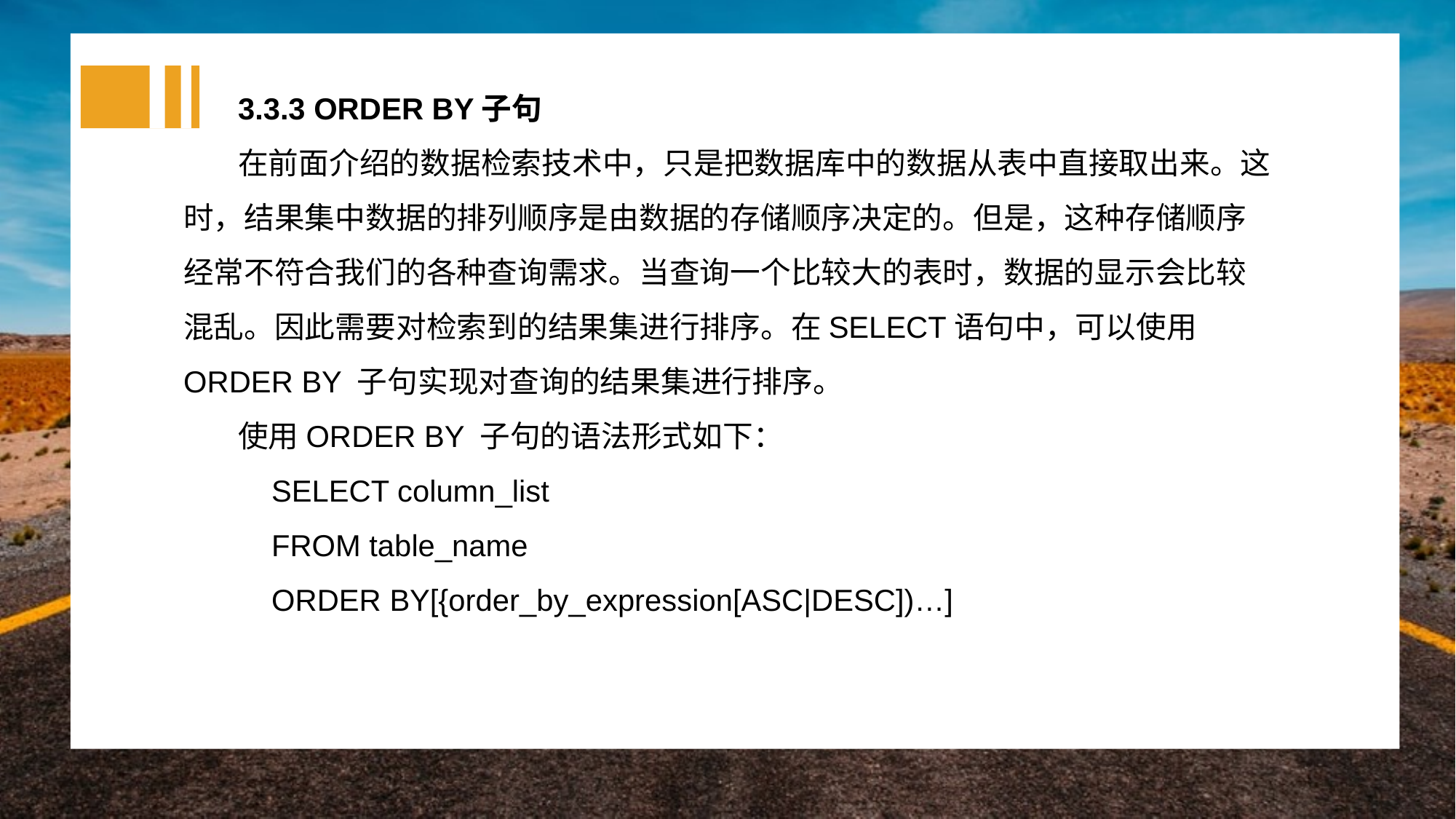

3.3.3 ORDER BY子句
在前面介绍的数据检索技术中，只是把数据库中的数据从表中直接取出来。这时，结果集中数据的排列顺序是由数据的存储顺序决定的。但是，这种存储顺序经常不符合我们的各种查询需求。当查询一个比较大的表时，数据的显示会比较混乱。因此需要对检索到的结果集进行排序。在SELECT语句中，可以使用ORDER BY 子句实现对查询的结果集进行排序。
使用ORDER BY 子句的语法形式如下：
    SELECT column_list
    FROM table_name
    ORDER BY[{order_by_expression[ASC|DESC])…]